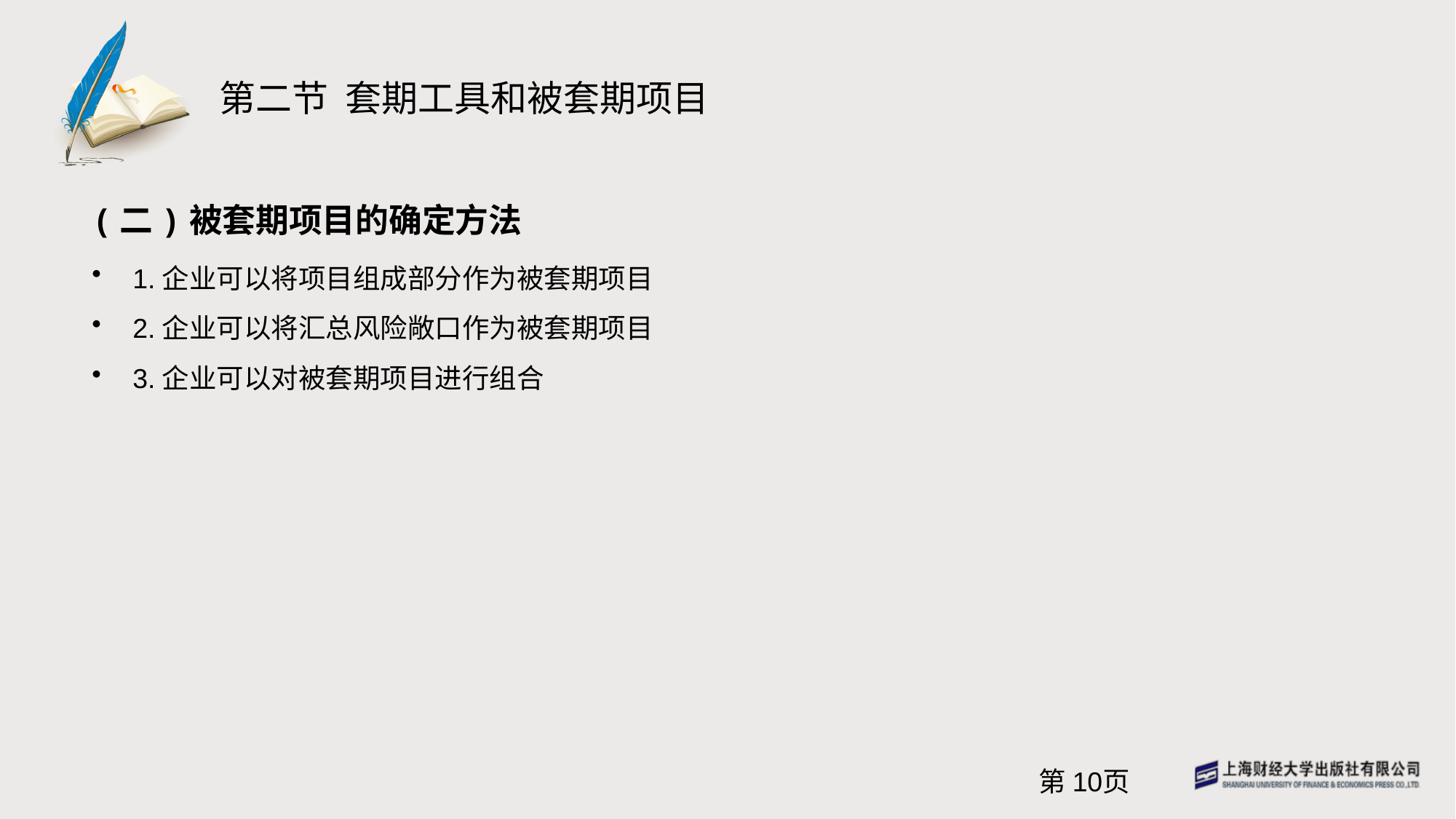

# 第二节  套期工具和被套期项目
(二)被套期项目的确定方法
1.企业可以将项目组成部分作为被套期项目
2.企业可以将汇总风险敞口作为被套期项目
3.企业可以对被套期项目进行组合

10